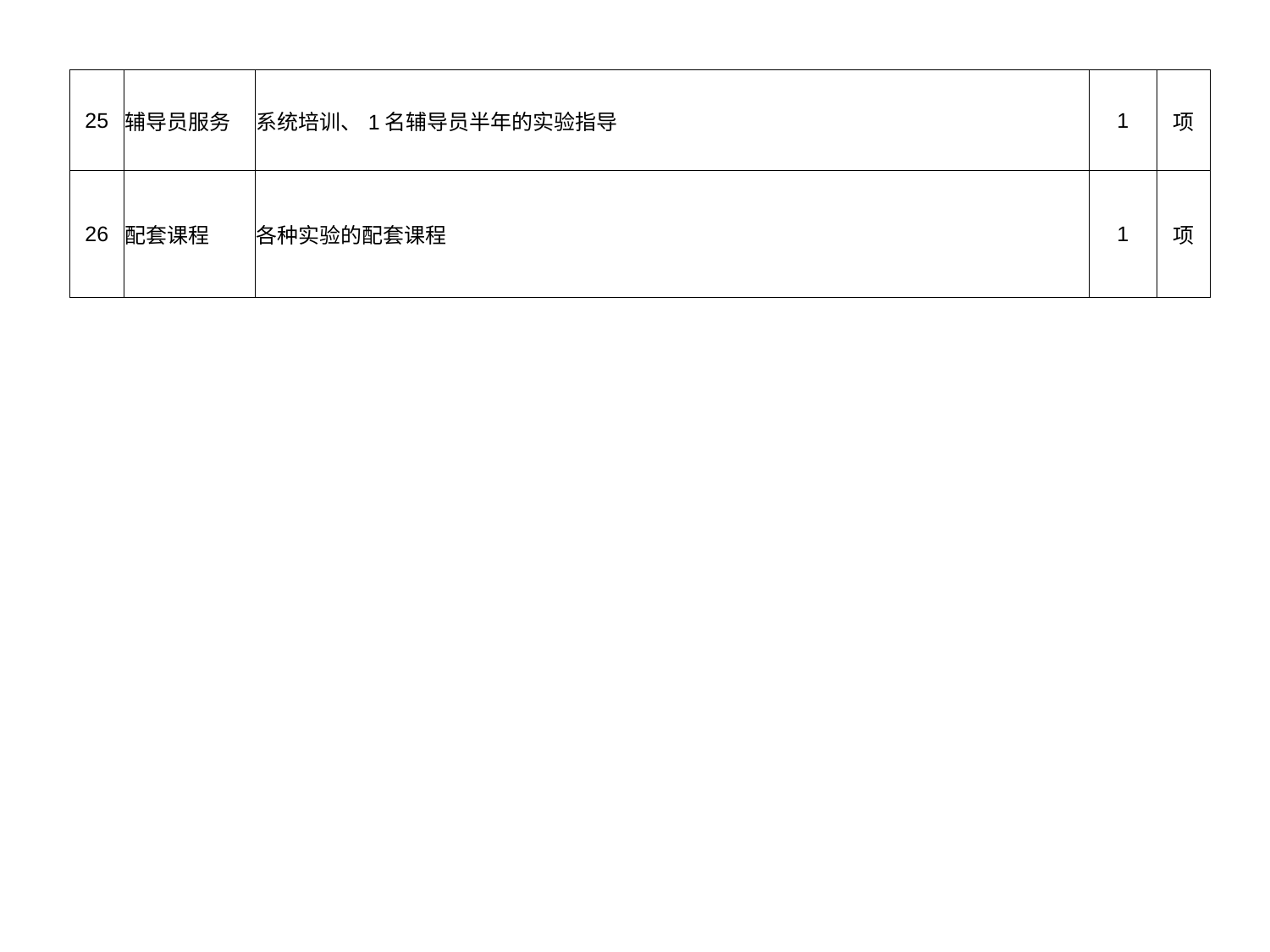

| 25 | 辅导员服务 | 系统培训、1名辅导员半年的实验指导 | 1 | 项 |
| --- | --- | --- | --- | --- |
| 26 | 配套课程 | 各种实验的配套课程 | 1 | 项 |